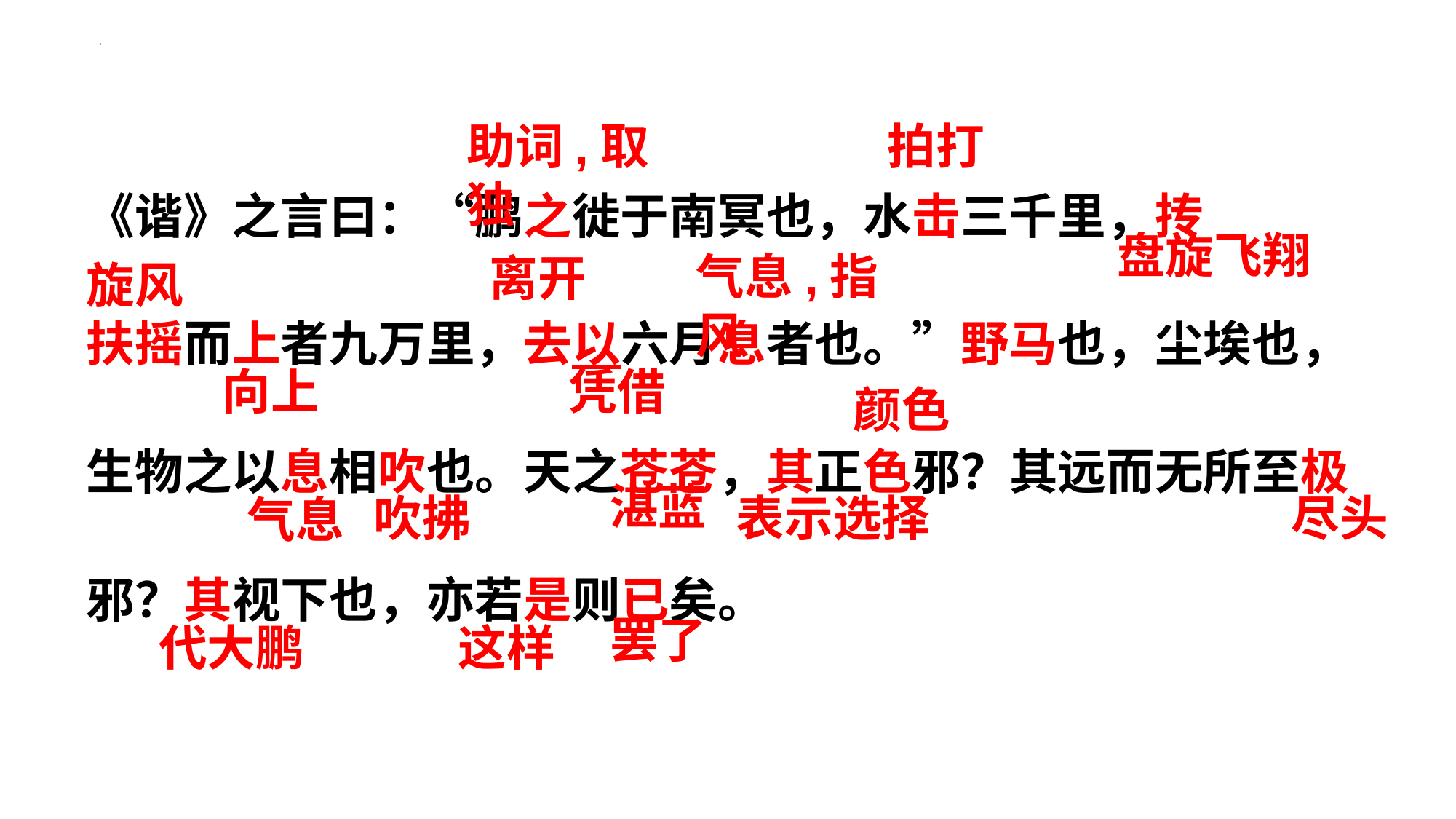

《谐》之言曰：“鹏之徙于南冥也，水击三千里，抟
扶摇而上者九万里，去以六月息者也。”野马也，尘埃也，生物之以息相吹也。天之苍苍，其正色邪？其远而无所至极邪？其视下也，亦若是则已矣。
助词,取独
拍打
盘旋飞翔
气息,指风
离开
旋风
向上
凭借
颜色
湛蓝
表示选择
吹拂
尽头
气息
罢了
代大鹏
这样